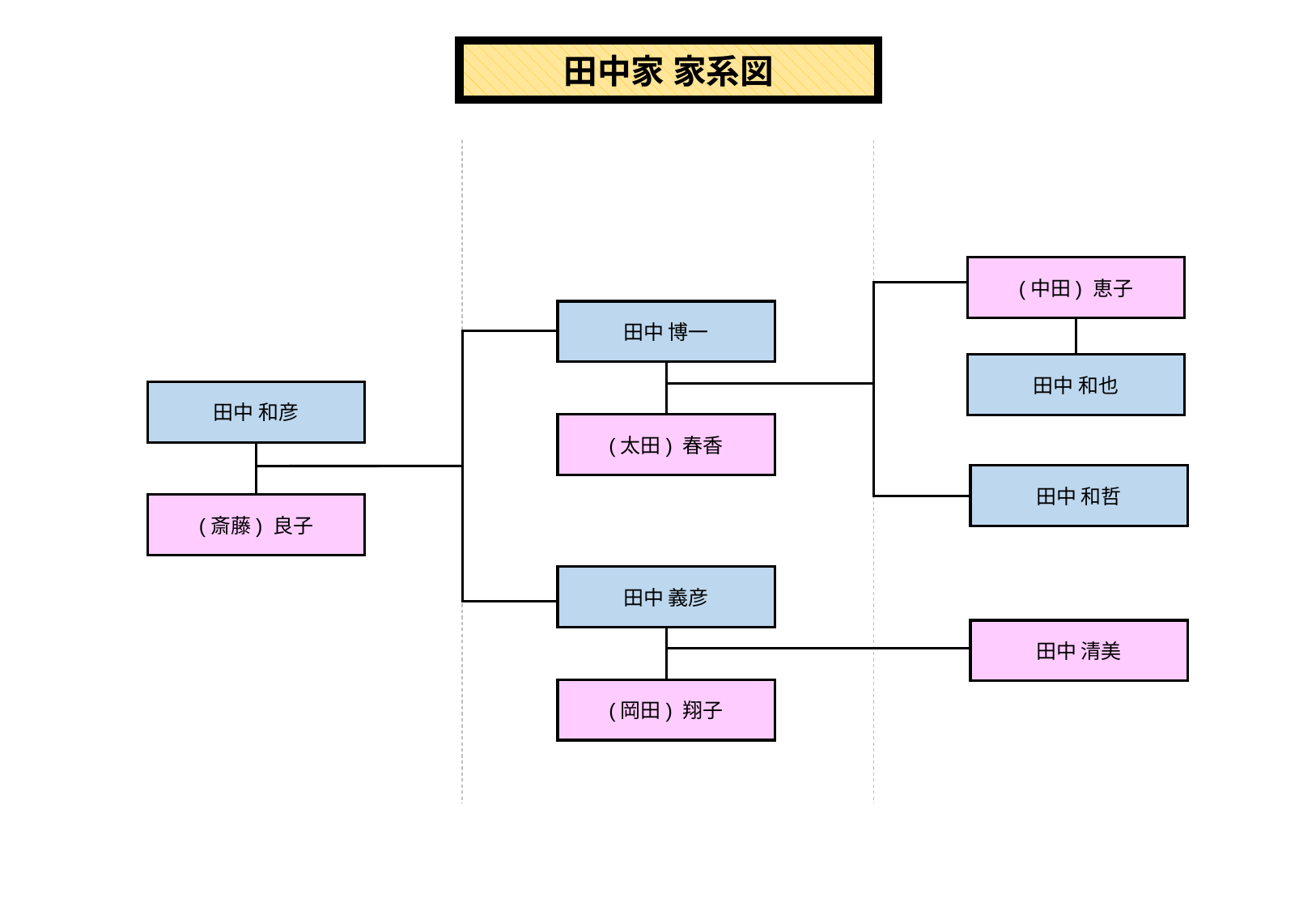

田中家 家系図
(中田) 恵子
田中 和也
田中 博一
(太田) 春香

田中 和彦
(斎藤) 良子
田中 和哲
田中 義彦
(岡田) 翔子
田中 清美